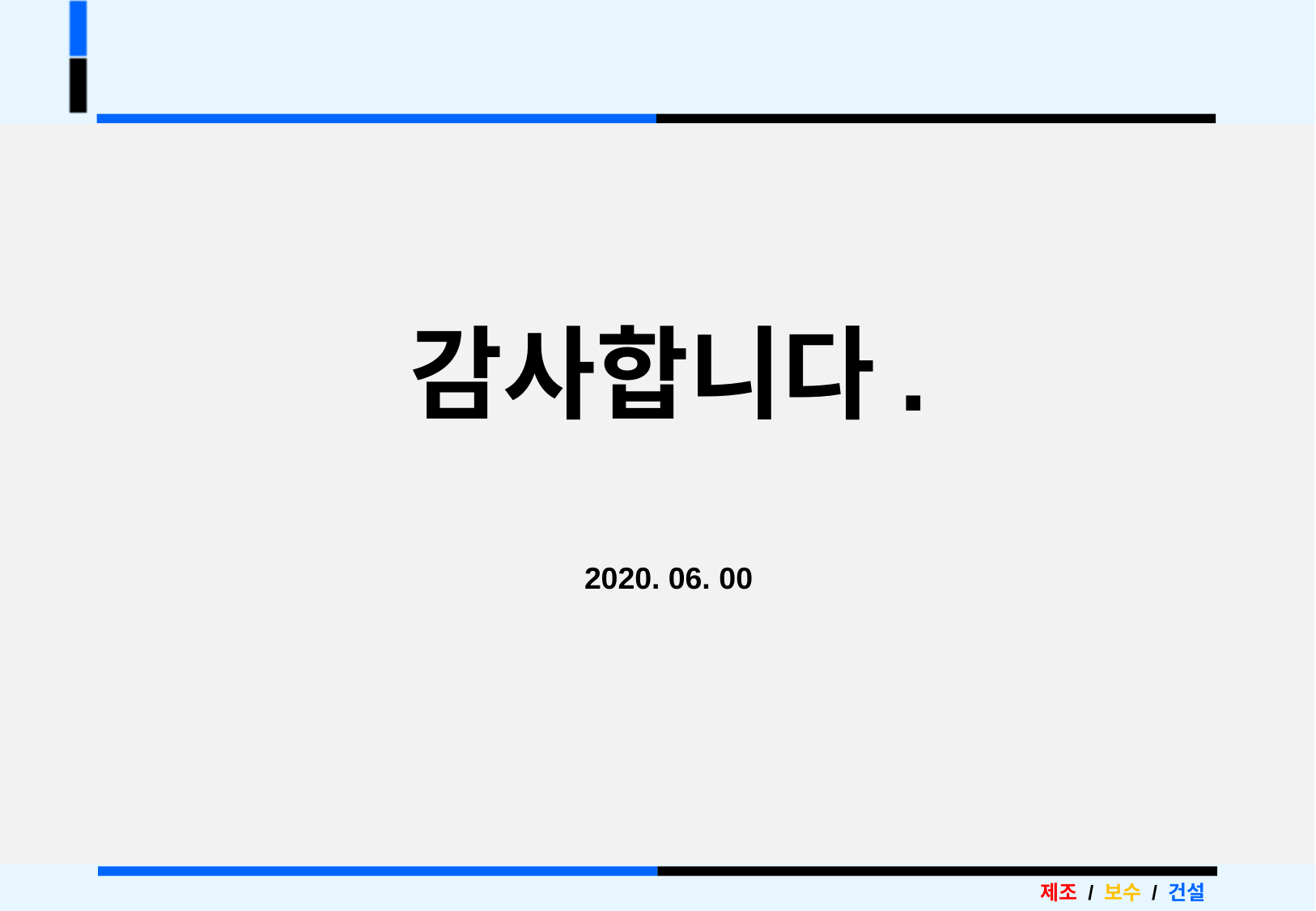

감사합니다.

2020. 06. 00

제조 / 보수 / 건설